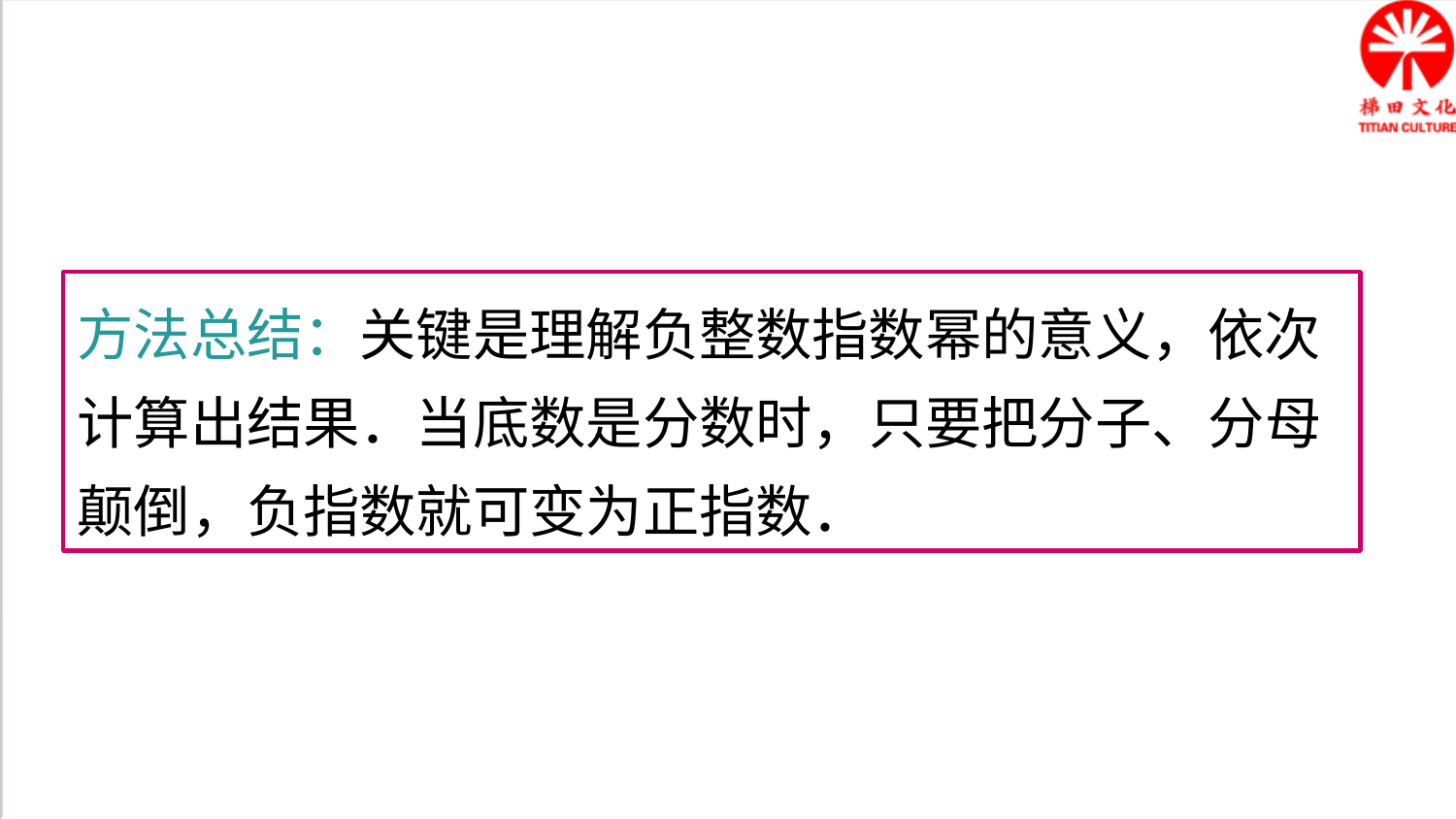

方法总结
方法总结：关键是理解负整数指数幂的意义，依次计算出结果．当底数是分数时，只要把分子、分母颠倒，负指数就可变为正指数．